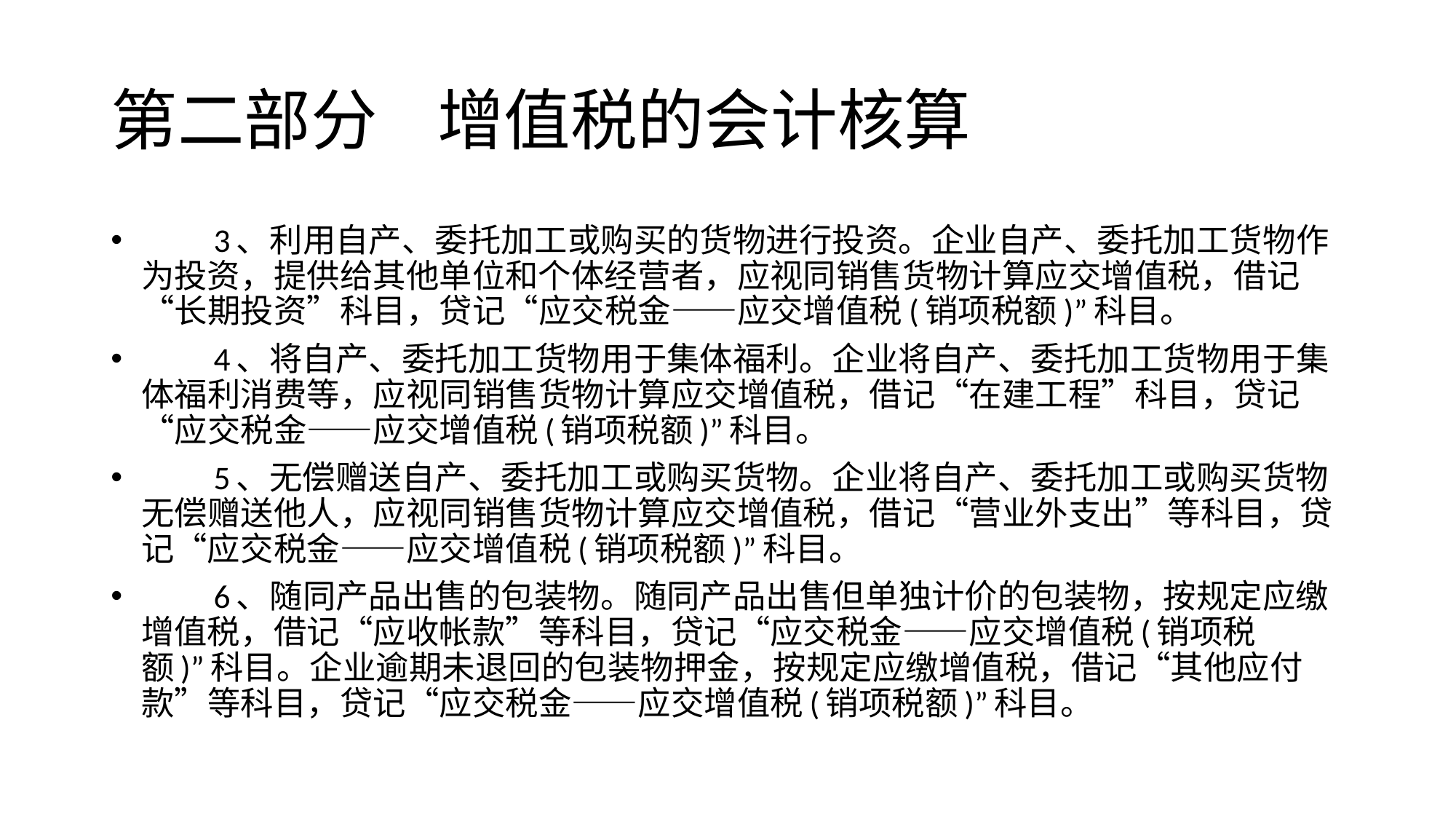

# 第二部分    增值税的会计核算
　　3、利用自产、委托加工或购买的货物进行投资。企业自产、委托加工货物作为投资，提供给其他单位和个体经营者，应视同销售货物计算应交增值税，借记“长期投资”科目，贷记“应交税金――应交增值税(销项税额)”科目。
　　4、将自产、委托加工货物用于集体福利。企业将自产、委托加工货物用于集体福利消费等，应视同销售货物计算应交增值税，借记“在建工程”科目，贷记“应交税金――应交增值税(销项税额)”科目。
　　5、无偿赠送自产、委托加工或购买货物。企业将自产、委托加工或购买货物无偿赠送他人，应视同销售货物计算应交增值税，借记“营业外支出”等科目，贷记“应交税金――应交增值税(销项税额)”科目。
　　6、随同产品出售的包装物。随同产品出售但单独计价的包装物，按规定应缴增值税，借记“应收帐款”等科目，贷记“应交税金――应交增值税(销项税额)”科目。企业逾期未退回的包装物押金，按规定应缴增值税，借记“其他应付款”等科目，贷记“应交税金――应交增值税(销项税额)”科目。